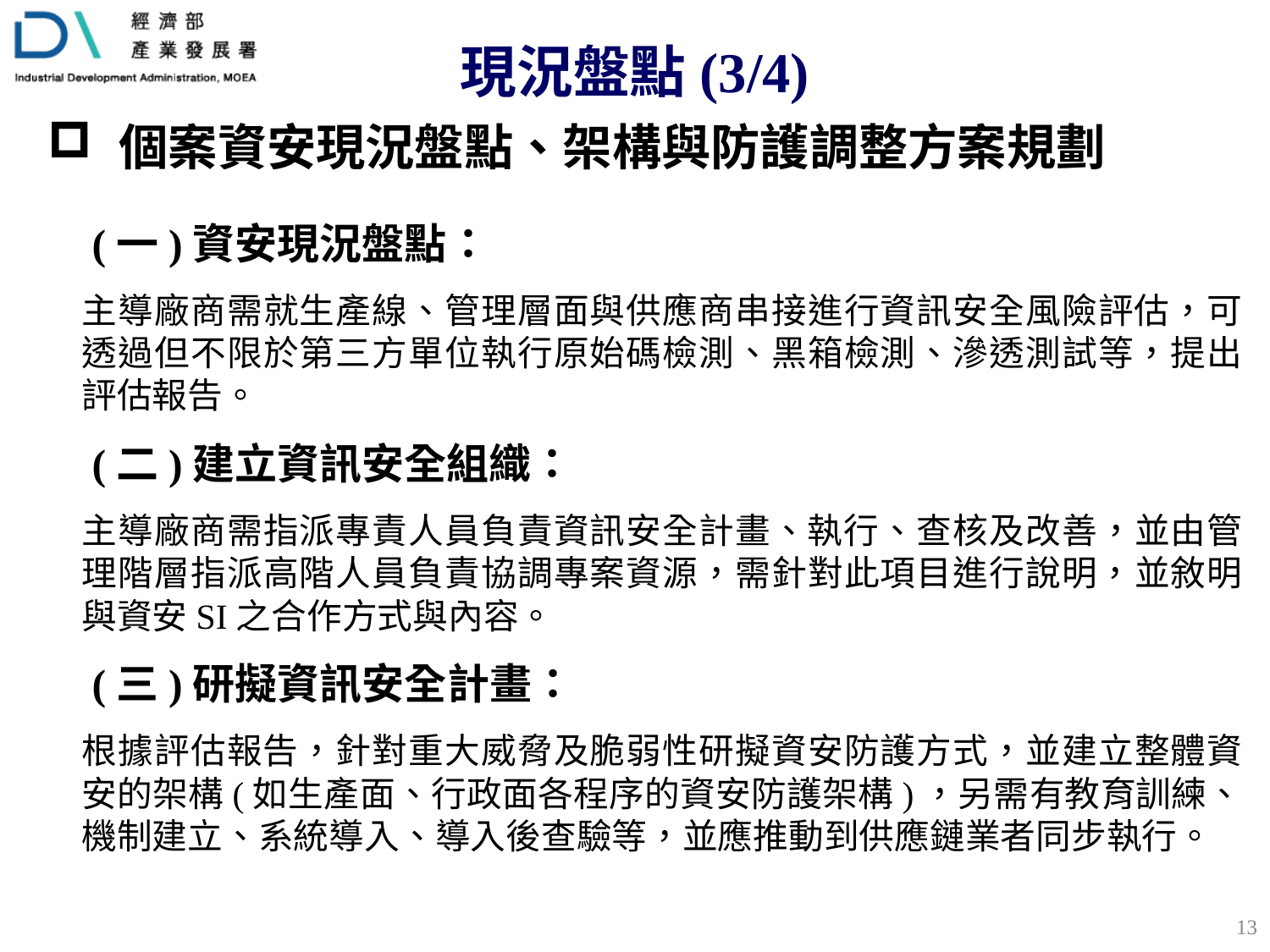

# 現況盤點(3/4)
個案資安現況盤點、架構與防護調整方案規劃
(一)資安現況盤點：
主導廠商需就生產線、管理層面與供應商串接進行資訊安全風險評估，可透過但不限於第三方單位執行原始碼檢測、黑箱檢測、滲透測試等，提出評估報告。
(二)建立資訊安全組織：
主導廠商需指派專責人員負責資訊安全計畫、執行、查核及改善，並由管理階層指派高階人員負責協調專案資源，需針對此項目進行說明，並敘明與資安SI之合作方式與內容。
(三)研擬資訊安全計畫：
根據評估報告，針對重大威脅及脆弱性研擬資安防護方式，並建立整體資安的架構(如生產面、行政面各程序的資安防護架構)，另需有教育訓練、機制建立、系統導入、導入後查驗等，並應推動到供應鏈業者同步執行。
13